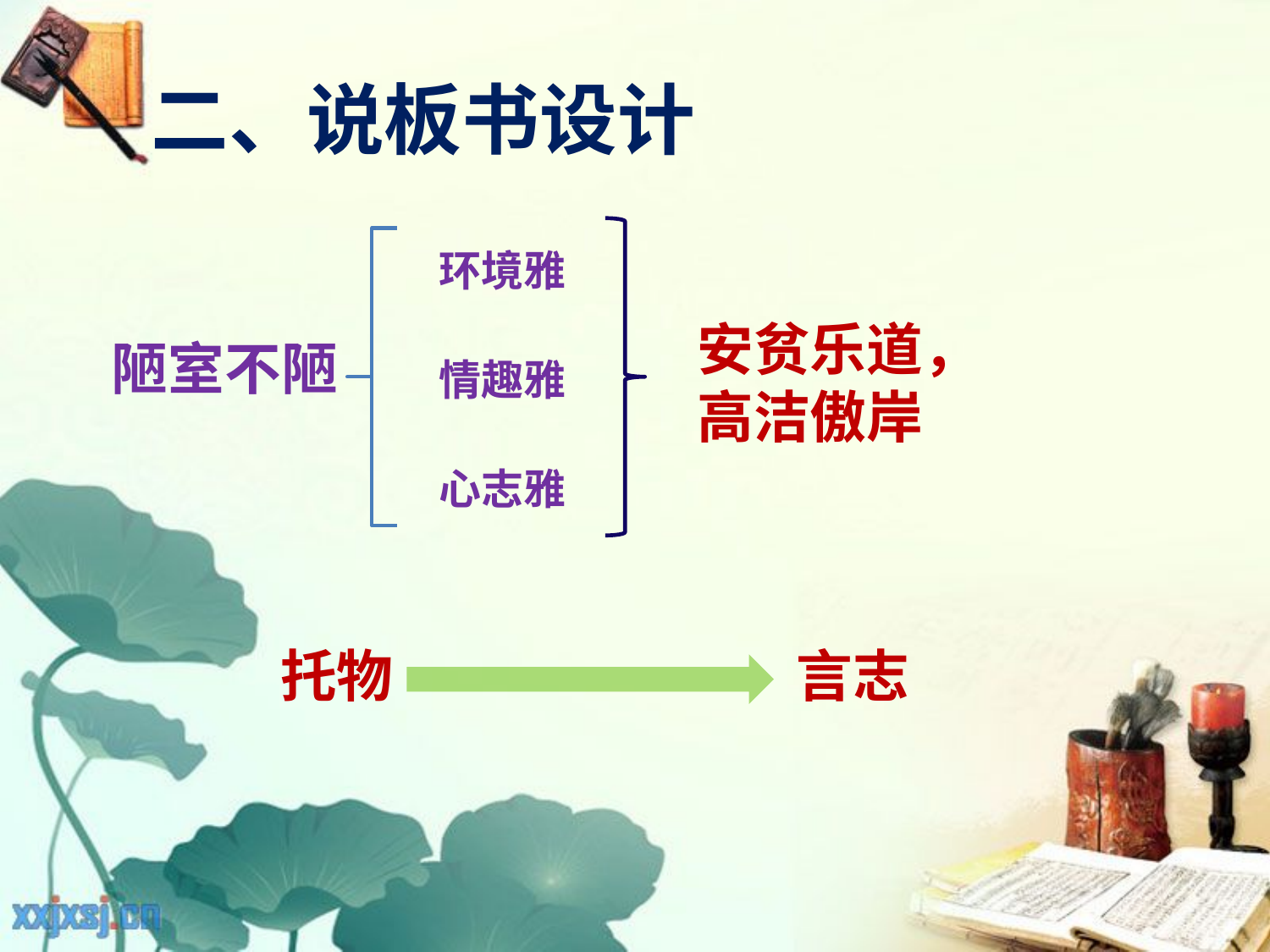

# 二、说板书设计

环境雅
安贫乐道，
高洁傲岸
陋室不陋
情趣雅
心志雅
托物
言志